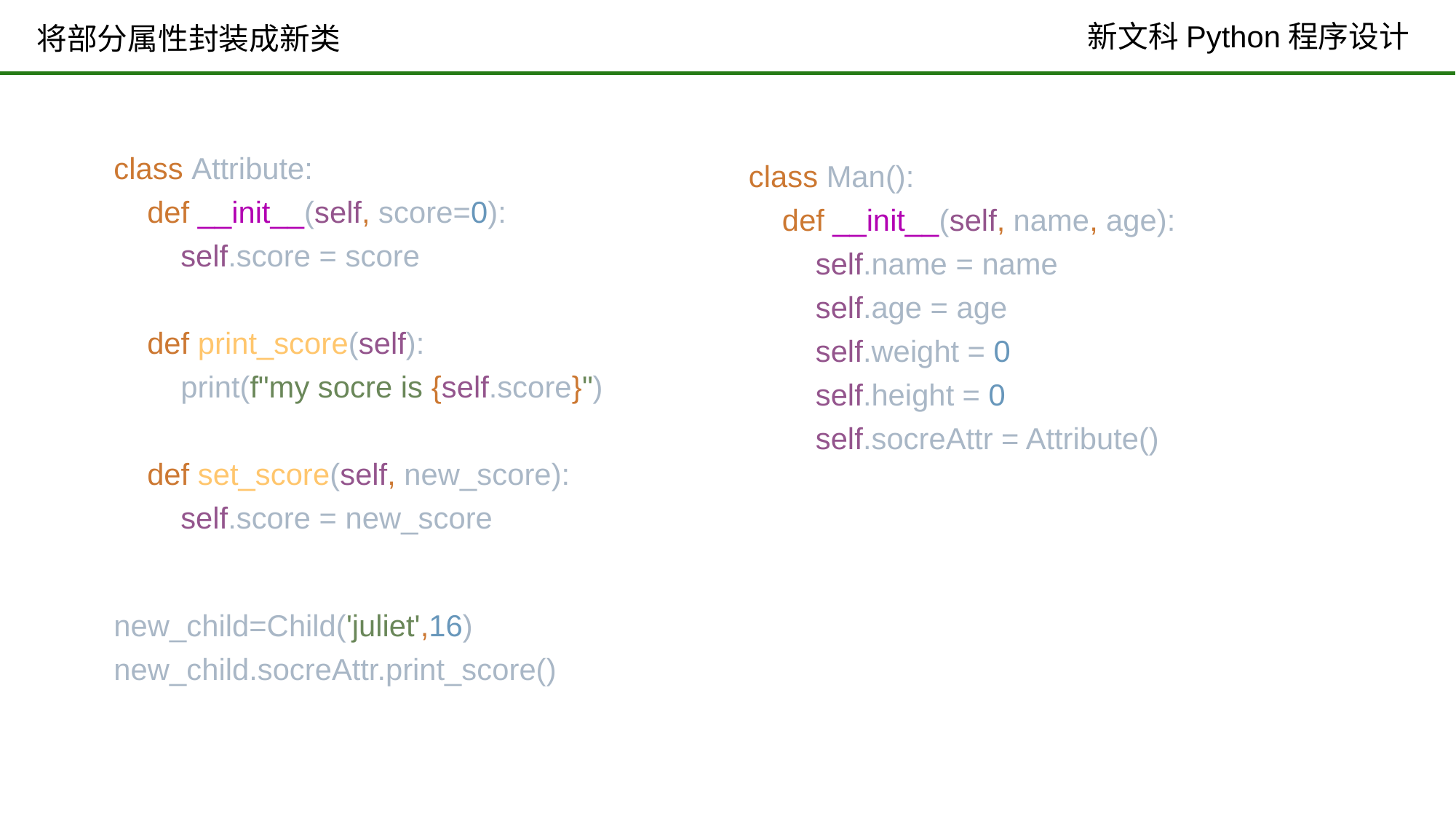

# 将部分属性封装成新类
class Attribute:
    def __init__(self, score=0):
        self.score = score
    def print_score(self):
        print(f"my socre is {self.score}")
    def set_score(self, new_score):
        self.score = new_score
class Man():
    def __init__(self, name, age):
        self.name = name
        self.age = age
        self.weight = 0
        self.height = 0
        self.socreAttr = Attribute()
new_child=Child('juliet',16)
new_child.socreAttr.print_score()